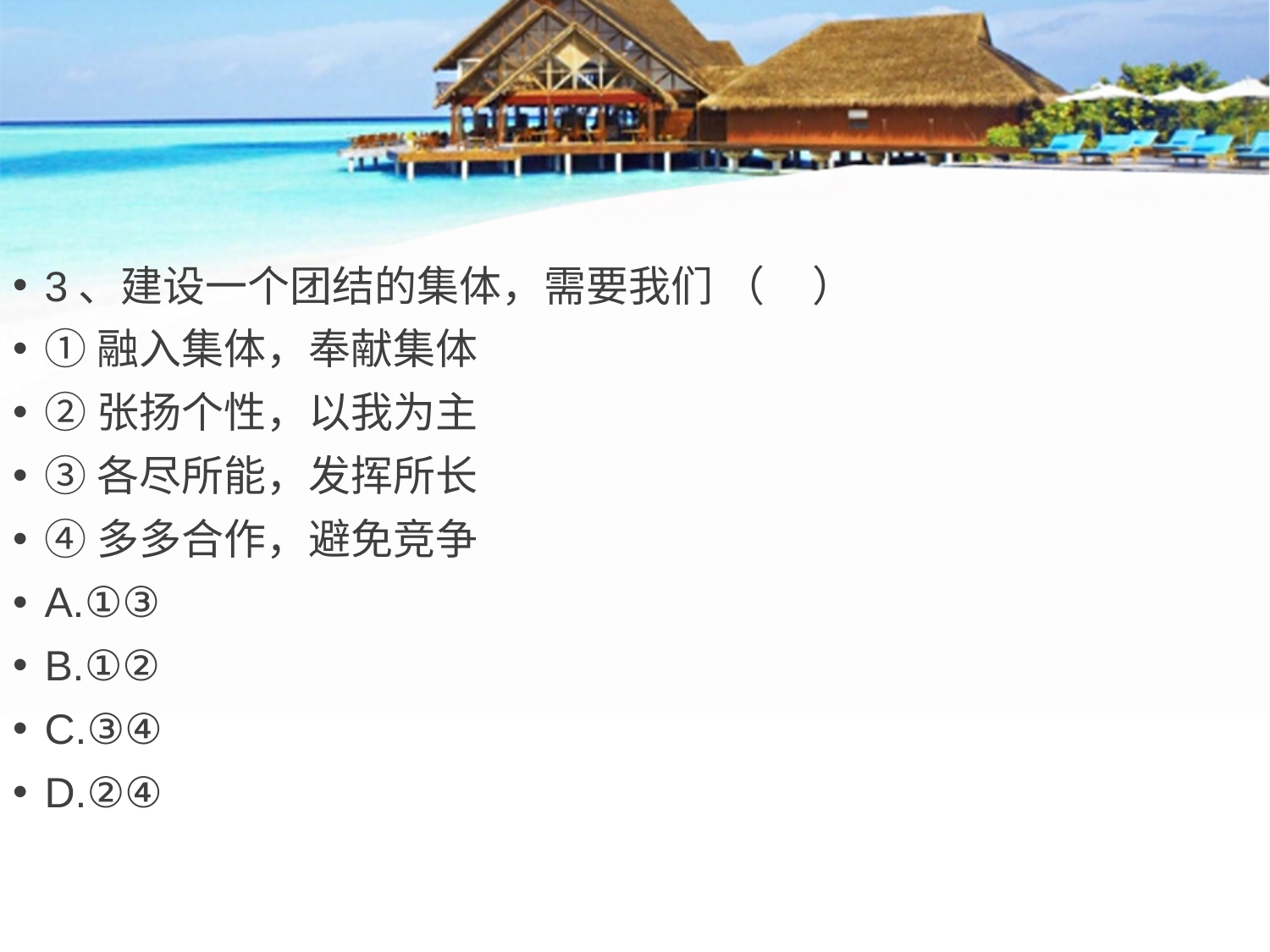

3、建设一个团结的集体，需要我们 （     ）
①融入集体，奉献集体
②张扬个性，以我为主
③各尽所能，发挥所长
④多多合作，避免竞争
A.①③
B.①②
C.③④
D.②④